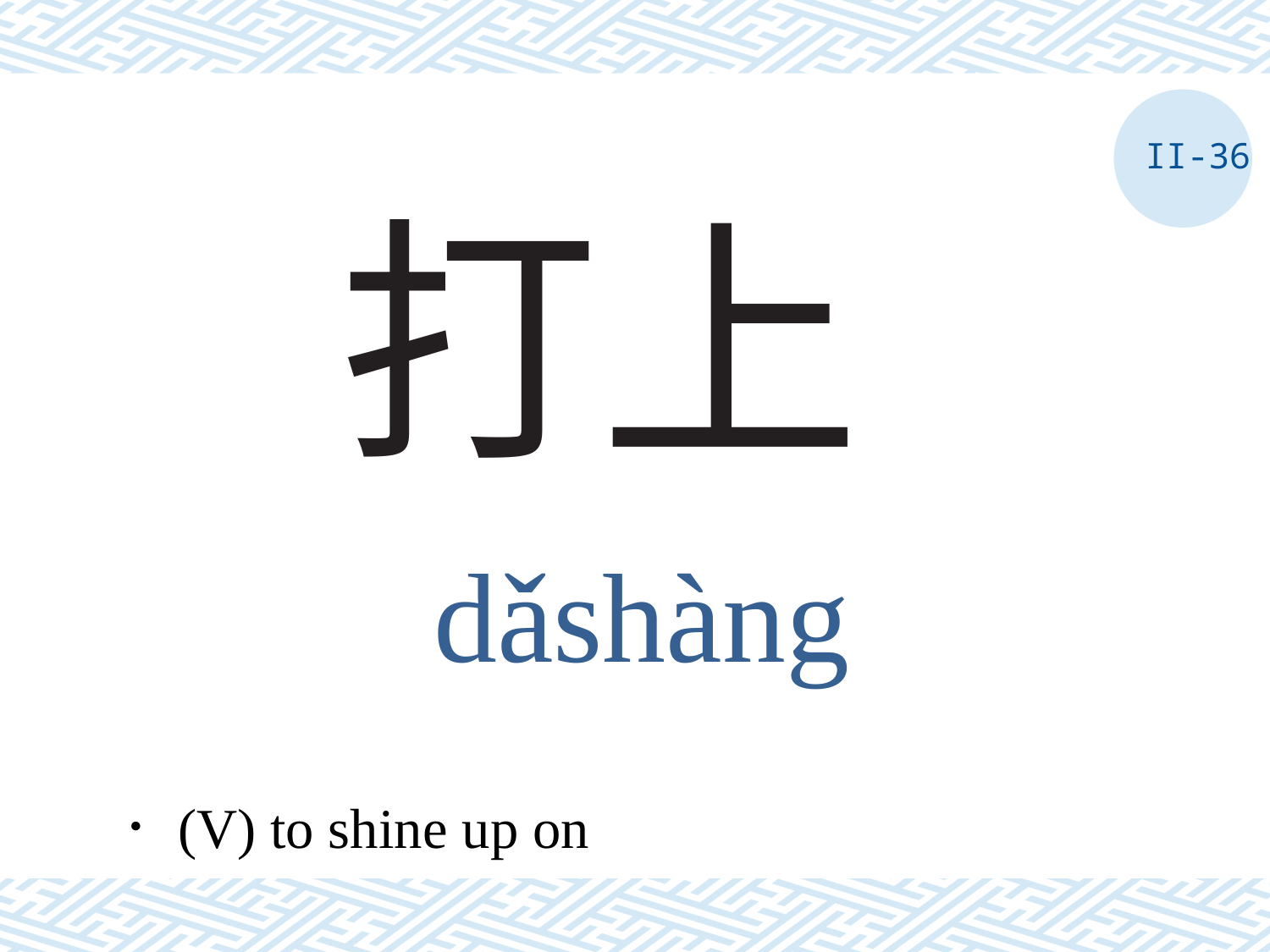

II-36
# 打上
dǎshàng
．(V) to shine up on